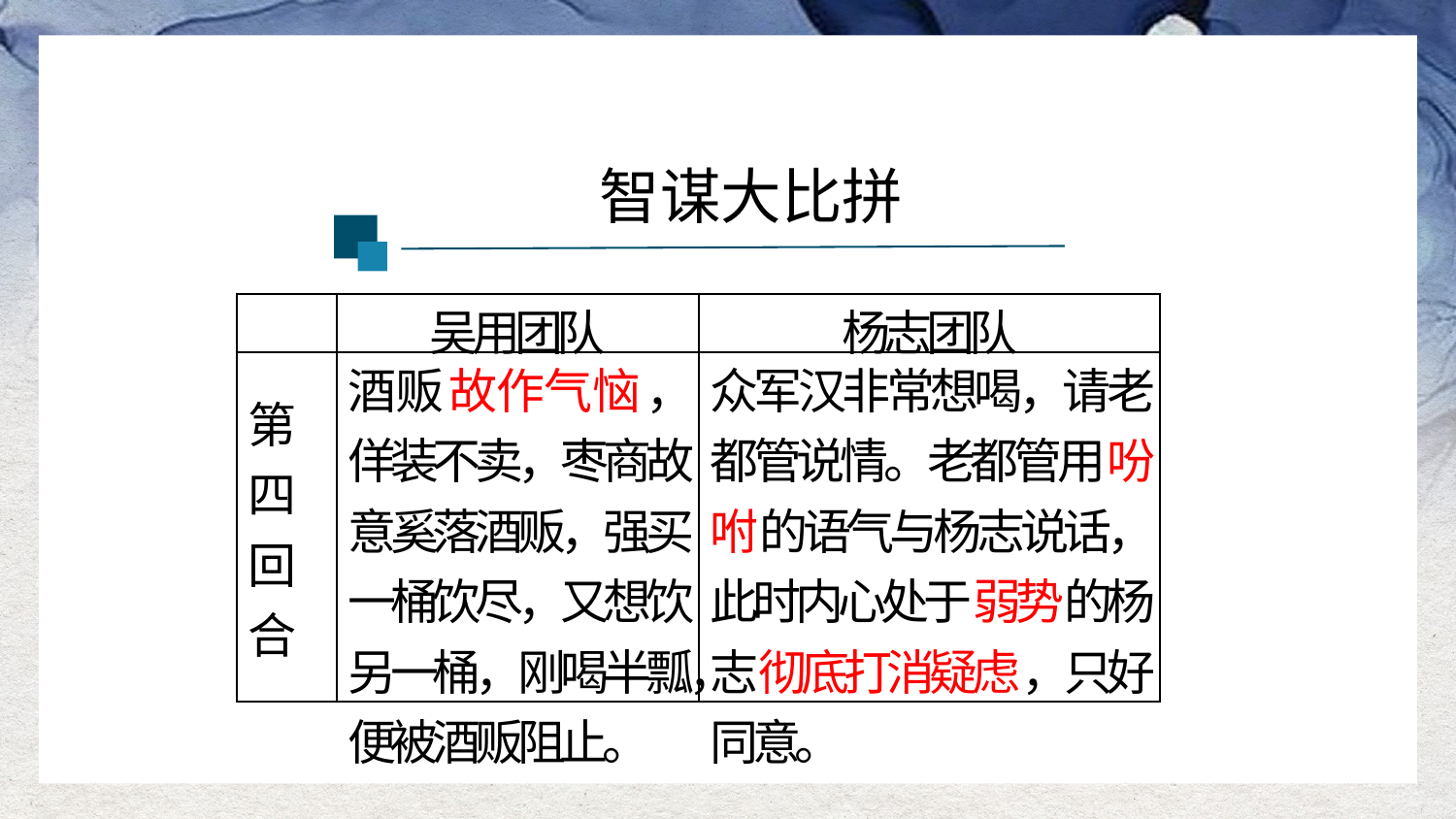

智谋大比拼

|  | 吴用团队 | 杨志团队 |
| --- | --- | --- |
| 第四回合 | 酒贩故作气恼，佯装不卖，枣商故意奚落酒贩，强买一桶饮尽，又想饮另一桶，刚喝半瓢，便被酒贩阻止。 | 众军汉非常想喝，请老都管说情。老都管用吩咐的语气与杨志说话，此时内心处于弱势的杨志彻底打消疑虑，只好同意。 |